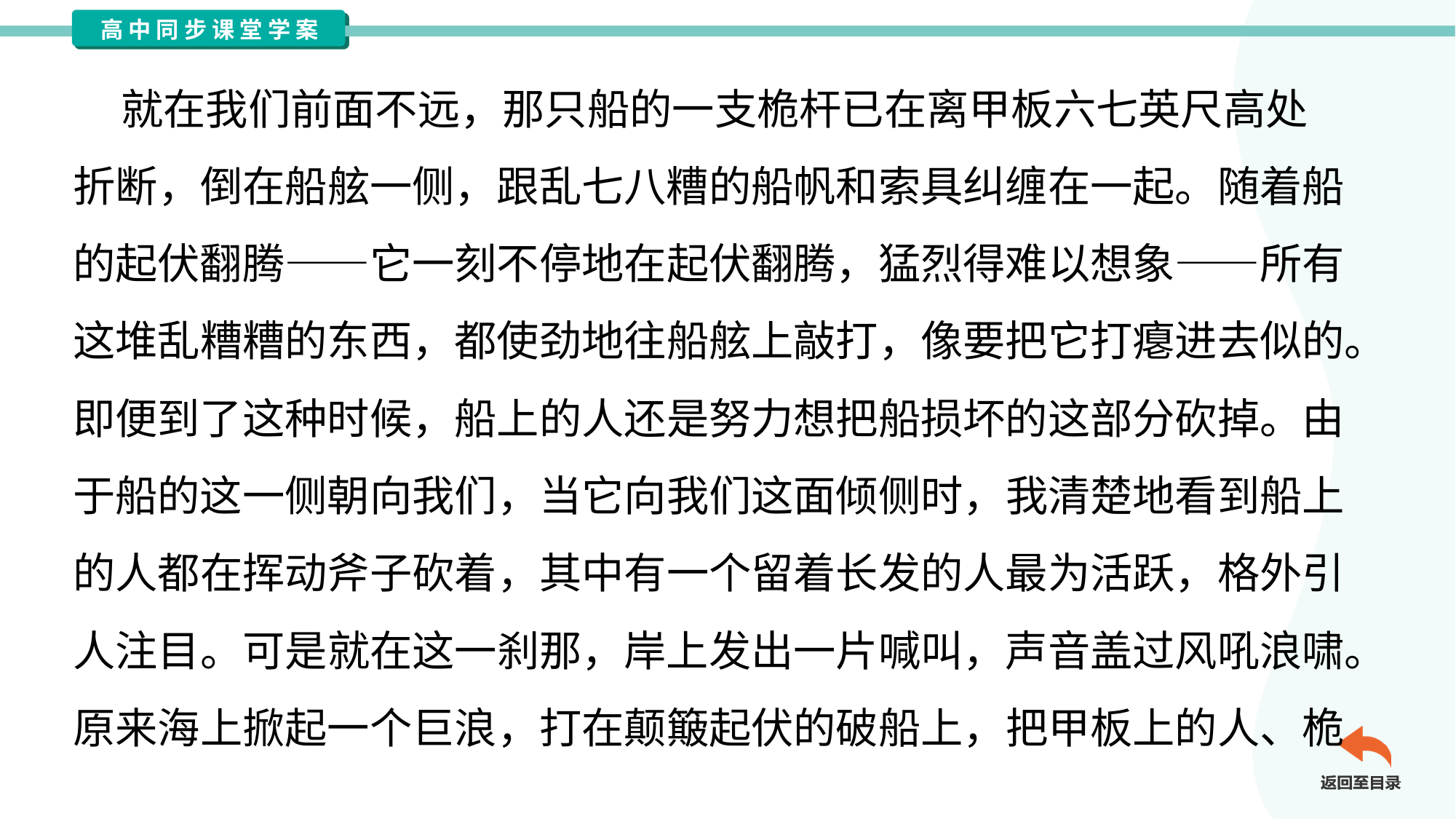

就在我们前面不远，那只船的一支桅杆已在离甲板六七英尺高处
折断，倒在船舷一侧，跟乱七八糟的船帆和索具纠缠在一起。随着船
的起伏翻腾——它一刻不停地在起伏翻腾，猛烈得难以想象——所有
这堆乱糟糟的东西，都使劲地往船舷上敲打，像要把它打瘪进去似的。
即便到了这种时候，船上的人还是努力想把船损坏的这部分砍掉。由
于船的这一侧朝向我们，当它向我们这面倾侧时，我清楚地看到船上
的人都在挥动斧子砍着，其中有一个留着长发的人最为活跃，格外引
人注目。可是就在这一刹那，岸上发出一片喊叫，声音盖过风吼浪啸。
原来海上掀起一个巨浪，打在颠簸起伏的破船上，把甲板上的人、桅